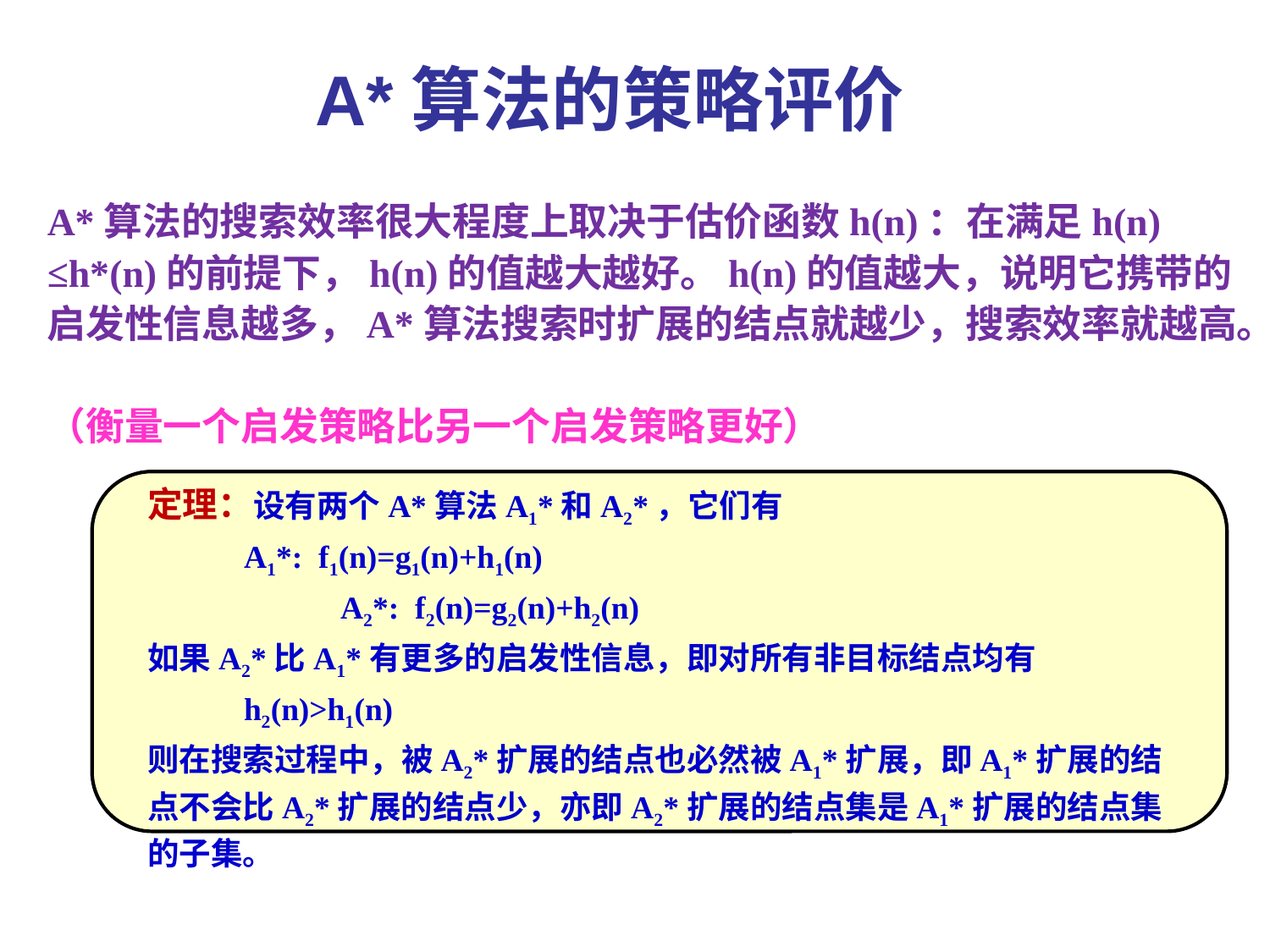

A*算法的策略评价
A*算法的搜索效率很大程度上取决于估价函数h(n)：在满足h(n) ≤h*(n)的前提下，h(n)的值越大越好。h(n)的值越大，说明它携带的启发性信息越多，A*算法搜索时扩展的结点就越少，搜索效率就越高。
（衡量一个启发策略比另一个启发策略更好）
定理：设有两个A*算法A1*和A2*，它们有
            A1*:  f1(n)=g1(n)+h1(n)
                        A2*:  f2(n)=g2(n)+h2(n)
如果A2*比A1*有更多的启发性信息，即对所有非目标结点均有
            h2(n)>h1(n)
则在搜索过程中，被A2*扩展的结点也必然被A1*扩展，即A1*扩展的结点不会比A2*扩展的结点少，亦即A2*扩展的结点集是A1*扩展的结点集的子集。